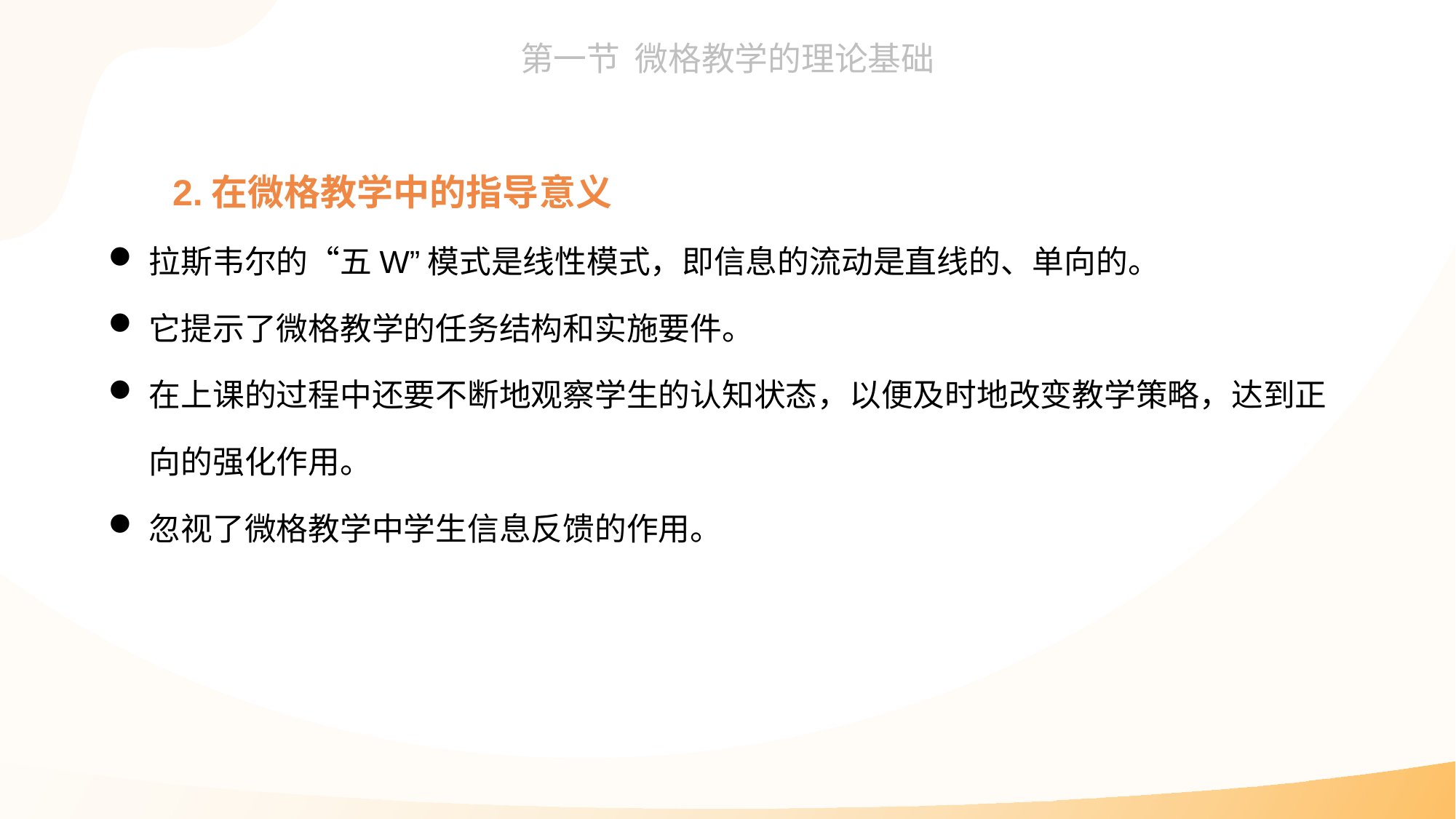

2.在微格教学中的指导意义
拉斯韦尔的“五W”模式是线性模式，即信息的流动是直线的、单向的。
它提示了微格教学的任务结构和实施要件。
在上课的过程中还要不断地观察学生的认知状态，以便及时地改变教学策略，达到正向的强化作用。
忽视了微格教学中学生信息反馈的作用。